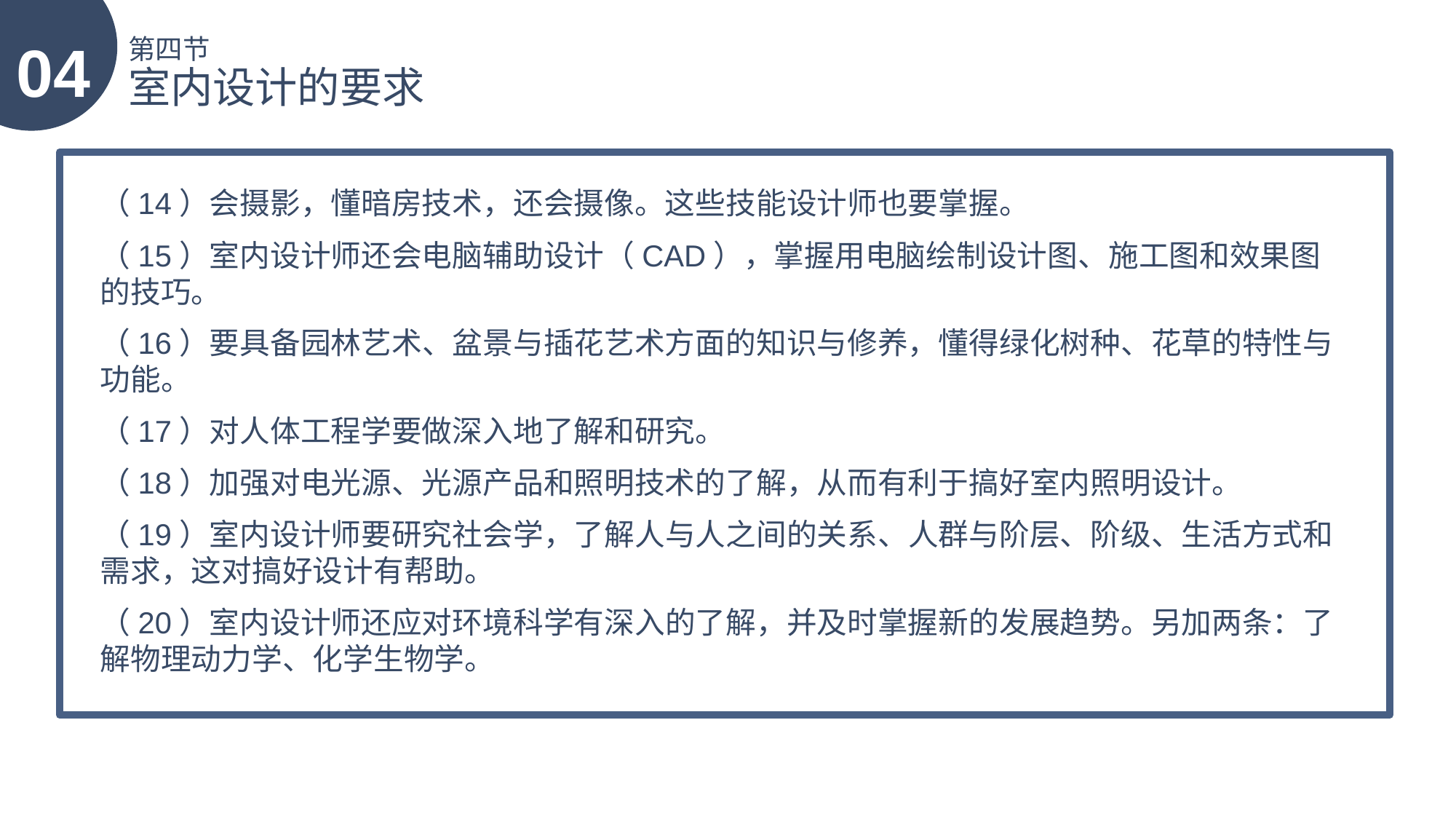

04
第四节
室内设计的要求

（14）会摄影，懂暗房技术，还会摄像。这些技能设计师也要掌握。
（15）室内设计师还会电脑辅助设计（CAD），掌握用电脑绘制设计图、施工图和效果图的技巧。
（16）要具备园林艺术、盆景与插花艺术方面的知识与修养，懂得绿化树种、花草的特性与功能。
（17）对人体工程学要做深入地了解和研究。
（18）加强对电光源、光源产品和照明技术的了解，从而有利于搞好室内照明设计。
（19）室内设计师要研究社会学，了解人与人之间的关系、人群与阶层、阶级、生活方式和需求，这对搞好设计有帮助。
（20）室内设计师还应对环境科学有深入的了解，并及时掌握新的发展趋势。另加两条：了解物理动力学、化学生物学。